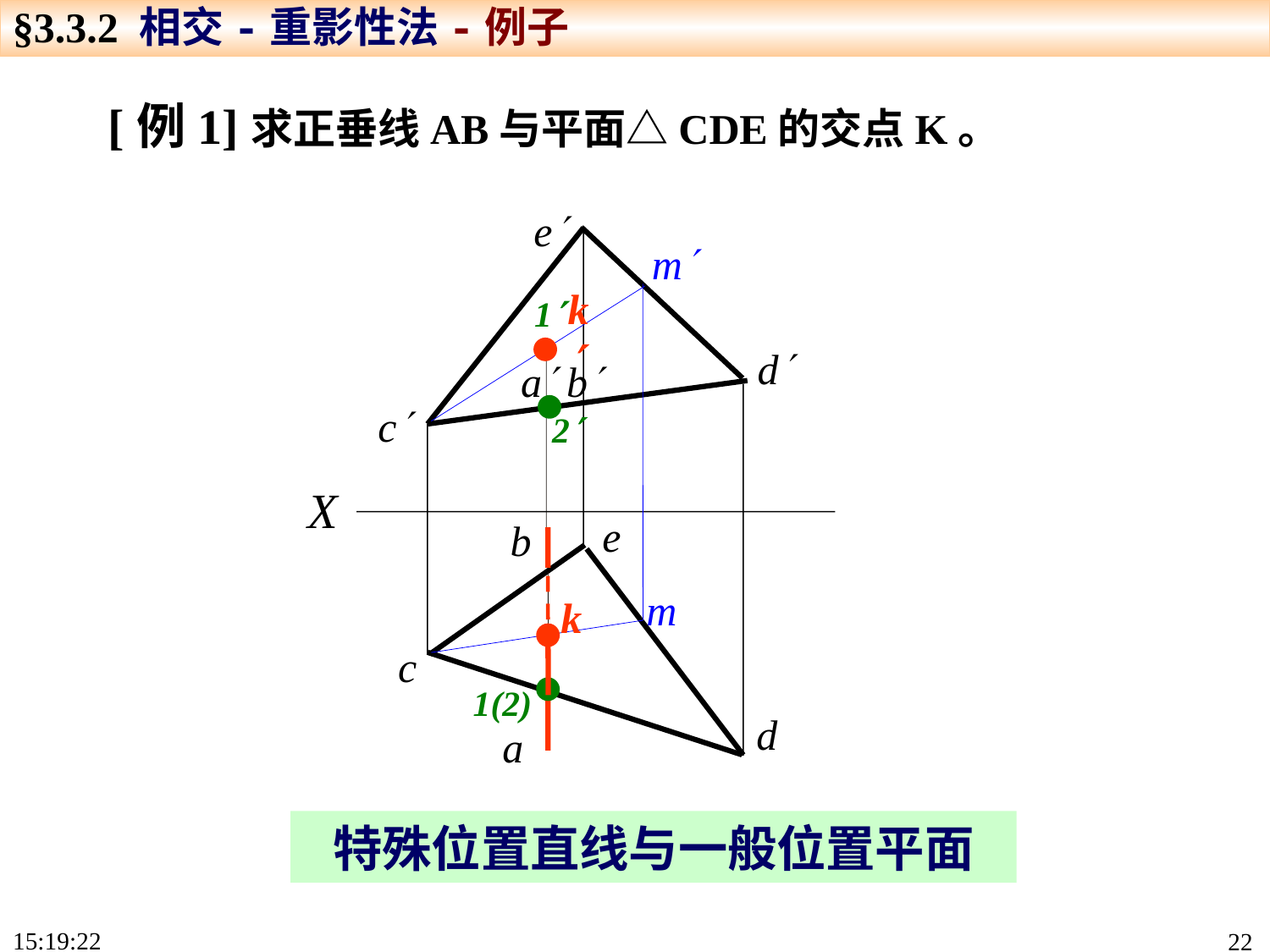

§3.3.2 相交-重影性法-例子
[例1]求正垂线AB与平面△CDE的交点K。
e′

m′

k′

1′
d′

a′ b′

c′

2′

X
e
b

m

k

c

1(2)

d
a
特殊位置直线与一般位置平面
15:19:22
22